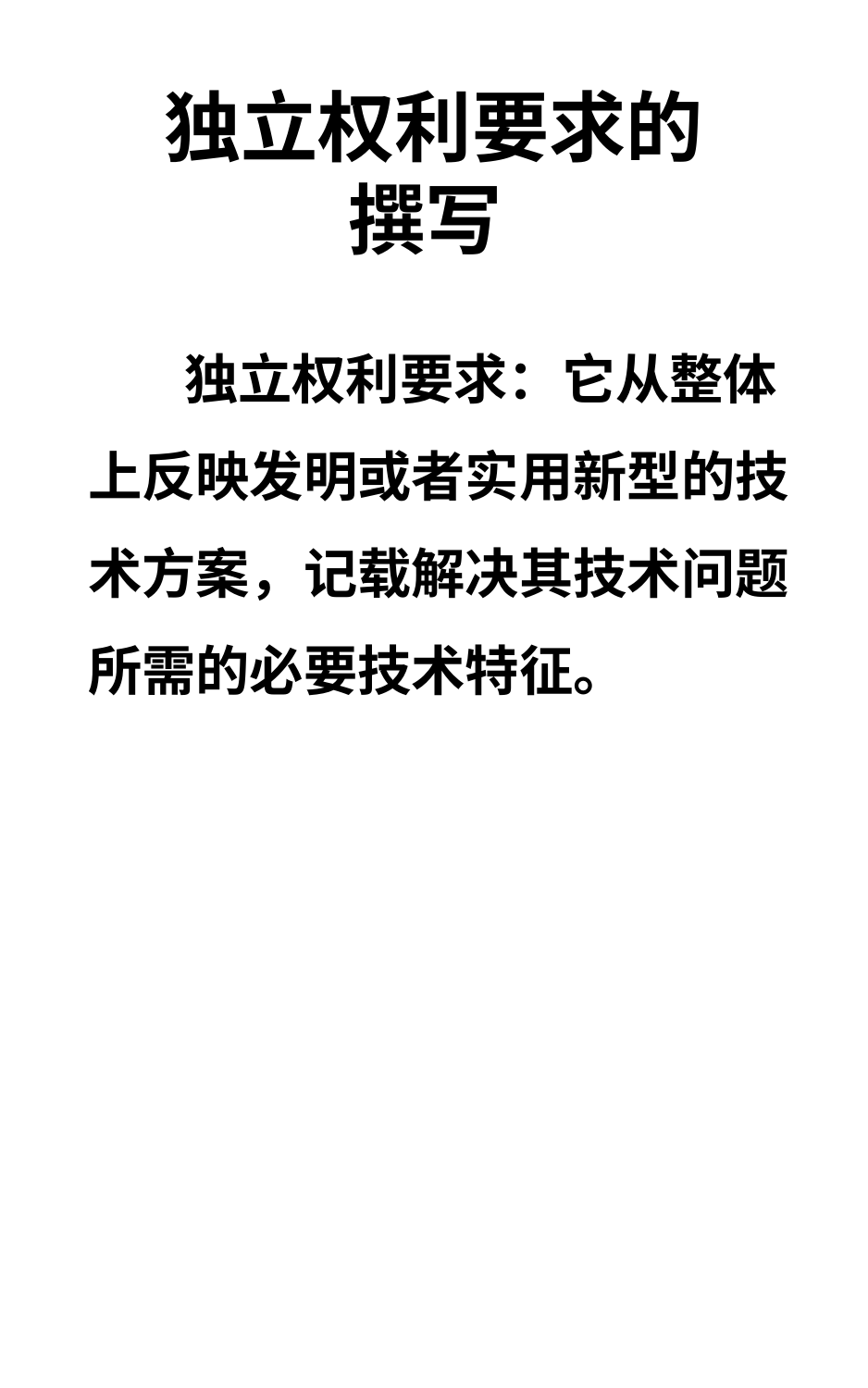

# 独立权利要求的 撰写
        独立权利要求：它从整体上反映发明或者实用新型的技术方案，记载解决其技术问题所需的必要技术特征。